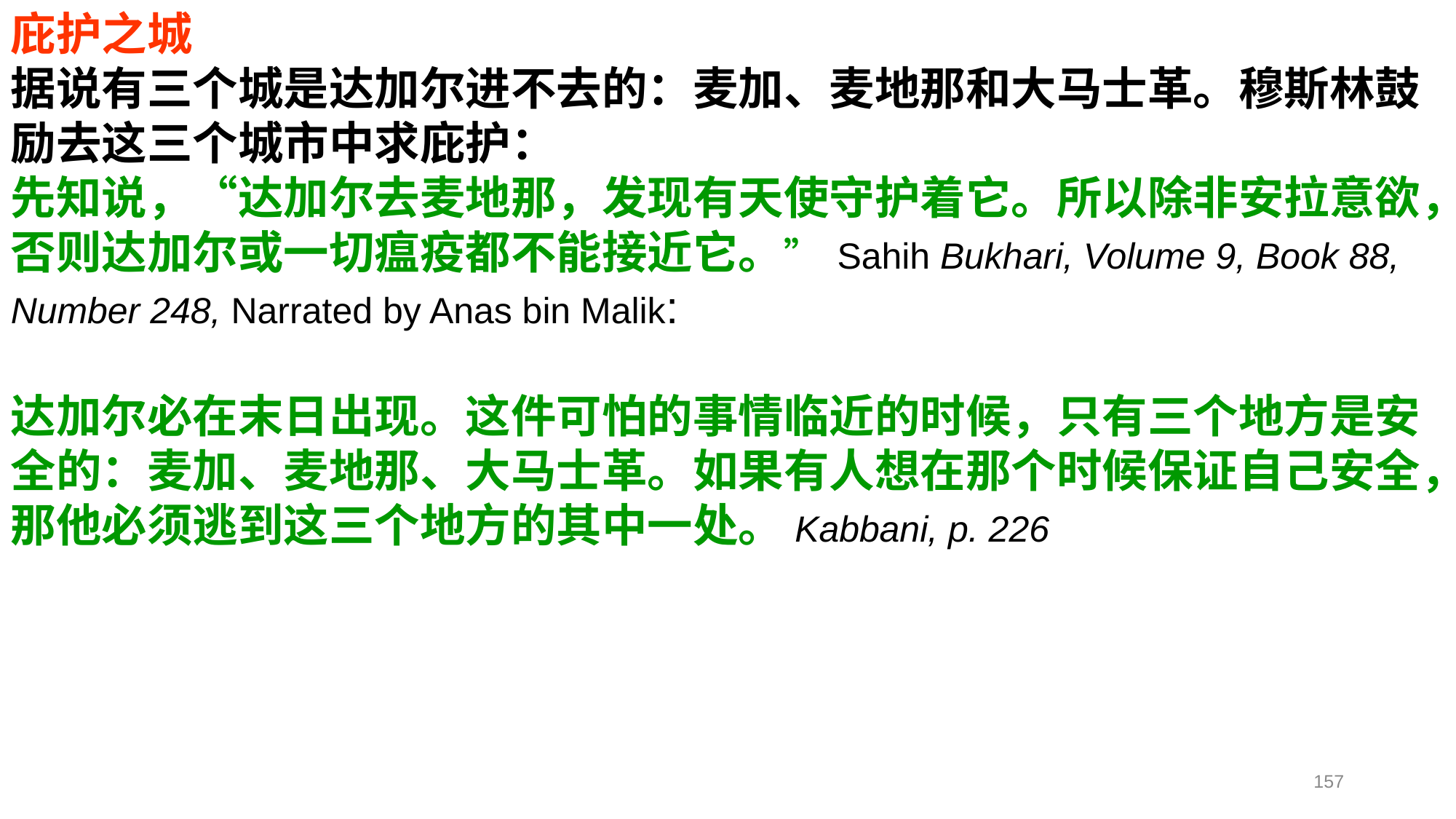

庇护之城
据说有三个城是达加尔进不去的：麦加、麦地那和大马士革。穆斯林鼓励去这三个城市中求庇护：
先知说，“达加尔去麦地那，发现有天使守护着它。所以除非安拉意欲，否则达加尔或一切瘟疫都不能接近它。” Sahih Bukhari, Volume 9, Book 88, Number 248, Narrated by Anas bin Malik:

达加尔必在末日出现。这件可怕的事情临近的时候，只有三个地方是安全的：麦加、麦地那、大马士革。如果有人想在那个时候保证自己安全，那他必须逃到这三个地方的其中一处。Kabbani, p. 226
157